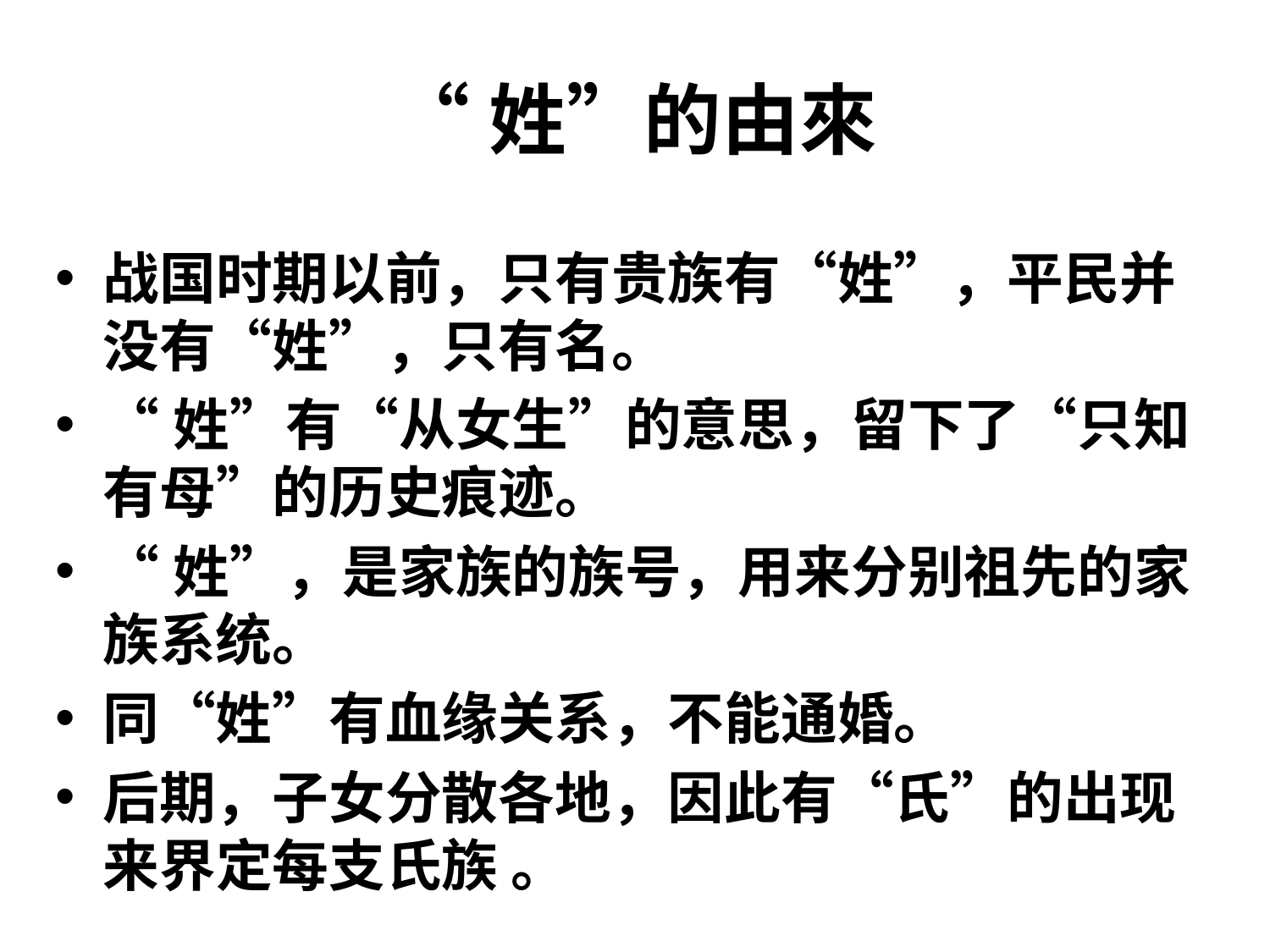

“姓”的由來
战国时期以前，只有贵族有“姓”，平民并没有“姓”，只有名。
“姓”有“从女生”的意思，留下了“只知有母”的历史痕迹。
“姓”，是家族的族号，用来分别祖先的家族系统。
同“姓”有血缘关系，不能通婚。
后期，子女分散各地，因此有“氏”的出现来界定每支氏族 。